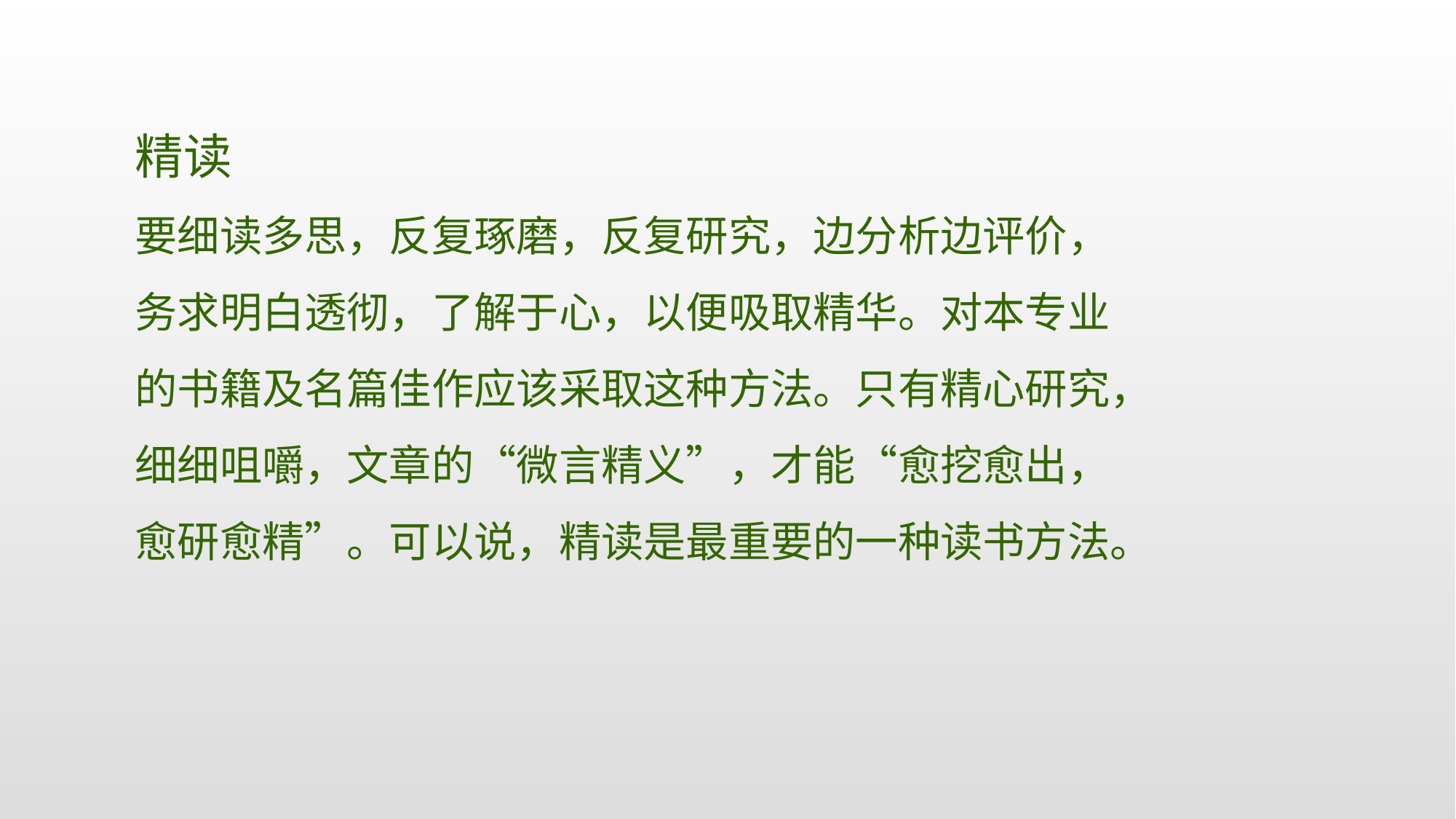

精读
要细读多思，反复琢磨，反复研究，边分析边评价，务求明白透彻，了解于心，以便吸取精华。对本专业的书籍及名篇佳作应该采取这种方法。只有精心研究，细细咀嚼，文章的“微言精义”，才能“愈挖愈出，愈研愈精”。可以说，精读是最重要的一种读书方法。